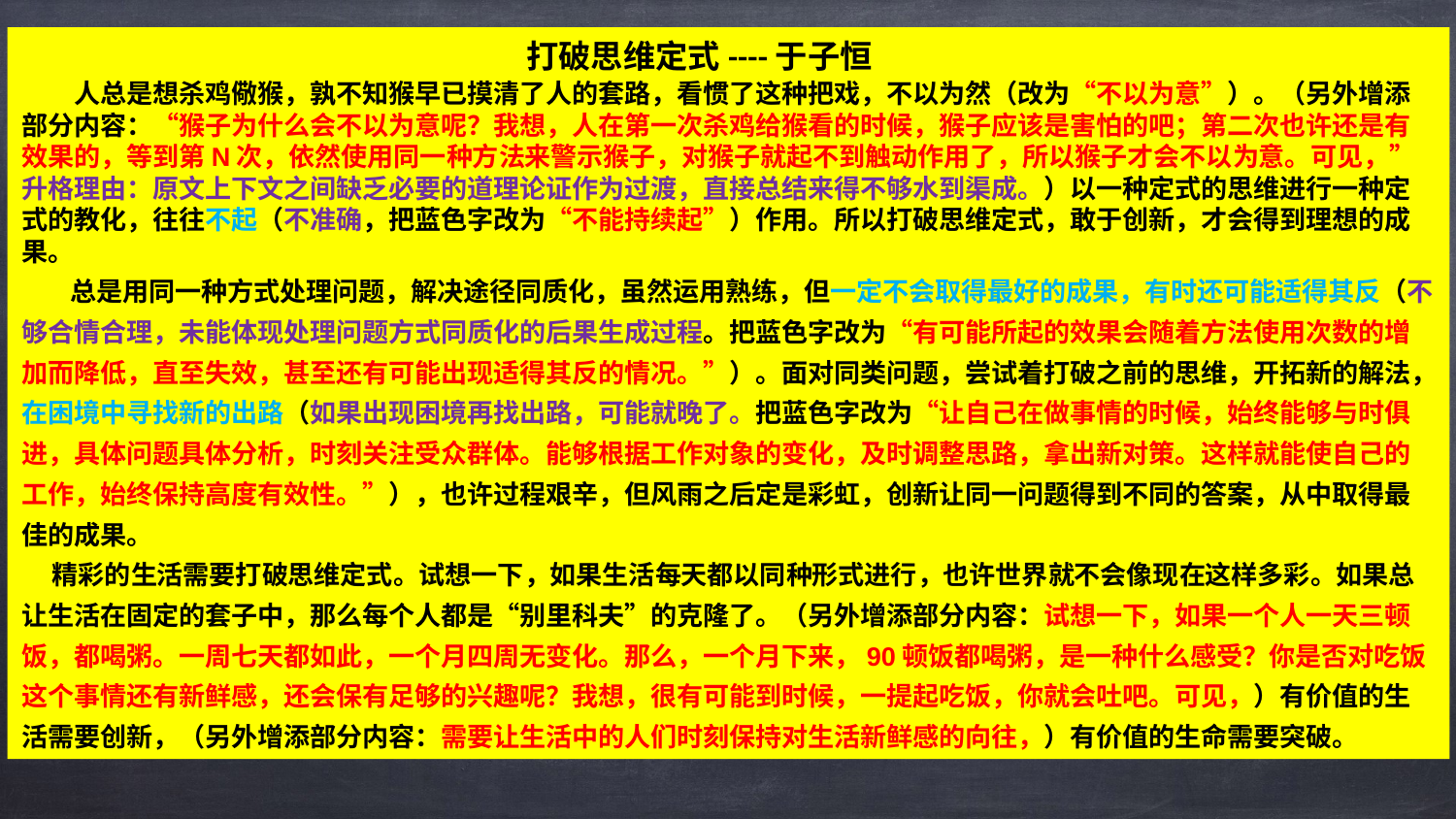

打破思维定式----于子恒
       人总是想杀鸡儆猴，孰不知猴早已摸清了人的套路，看惯了这种把戏，不以为然（改为“不以为意”）。（另外增添部分内容：“猴子为什么会不以为意呢？我想，人在第一次杀鸡给猴看的时候，猴子应该是害怕的吧；第二次也许还是有效果的，等到第N次，依然使用同一种方法来警示猴子，对猴子就起不到触动作用了，所以猴子才会不以为意。可见，”升格理由：原文上下文之间缺乏必要的道理论证作为过渡，直接总结来得不够水到渠成。）以一种定式的思维进行一种定式的教化，往往不起（不准确，把蓝色字改为“不能持续起”）作用。所以打破思维定式，敢于创新，才会得到理想的成果。
       总是用同一种方式处理问题，解决途径同质化，虽然运用熟练，但一定不会取得最好的成果，有时还可能适得其反（不够合情合理，未能体现处理问题方式同质化的后果生成过程。把蓝色字改为“有可能所起的效果会随着方法使用次数的增加而降低，直至失效，甚至还有可能出现适得其反的情况。”）。面对同类问题，尝试着打破之前的思维，开拓新的解法，在困境中寻找新的出路（如果出现困境再找出路，可能就晚了。把蓝色字改为“让自己在做事情的时候，始终能够与时俱进，具体问题具体分析，时刻关注受众群体。能够根据工作对象的变化，及时调整思路，拿出新对策。这样就能使自己的工作，始终保持高度有效性。”），也许过程艰辛，但风雨之后定是彩虹，创新让同一问题得到不同的答案，从中取得最佳的成果。
    精彩的生活需要打破思维定式。试想一下，如果生活每天都以同种形式进行，也许世界就不会像现在这样多彩。如果总让生活在固定的套子中，那么每个人都是“别里科夫”的克隆了。（另外增添部分内容：试想一下，如果一个人一天三顿饭，都喝粥。一周七天都如此，一个月四周无变化。那么，一个月下来，90顿饭都喝粥，是一种什么感受？你是否对吃饭这个事情还有新鲜感，还会保有足够的兴趣呢？我想，很有可能到时候，一提起吃饭，你就会吐吧。可见，）有价值的生活需要创新，（另外增添部分内容：需要让生活中的人们时刻保持对生活新鲜感的向往，）有价值的生命需要突破。